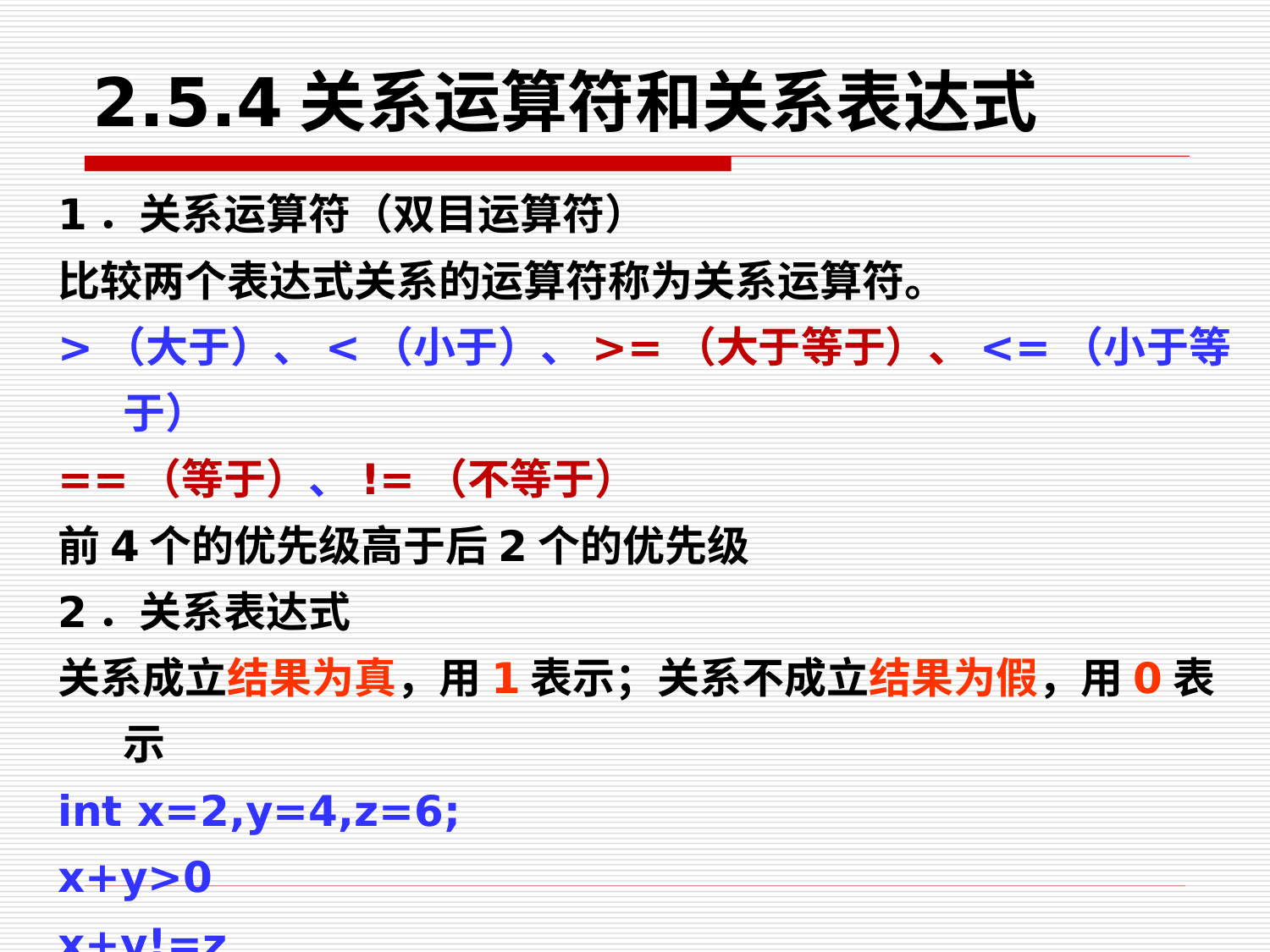

# 2.5.4关系运算符和关系表达式
1．关系运算符（双目运算符）
比较两个表达式关系的运算符称为关系运算符。
>（大于）、<（小于）、>=（大于等于）、<=（小于等于）
==（等于）、!=（不等于）
前4个的优先级高于后2个的优先级
2．关系表达式
关系成立结果为真，用1表示；关系不成立结果为假，用0表示
int x=2,y=4,z=6;
x+y>0
x+y!=z